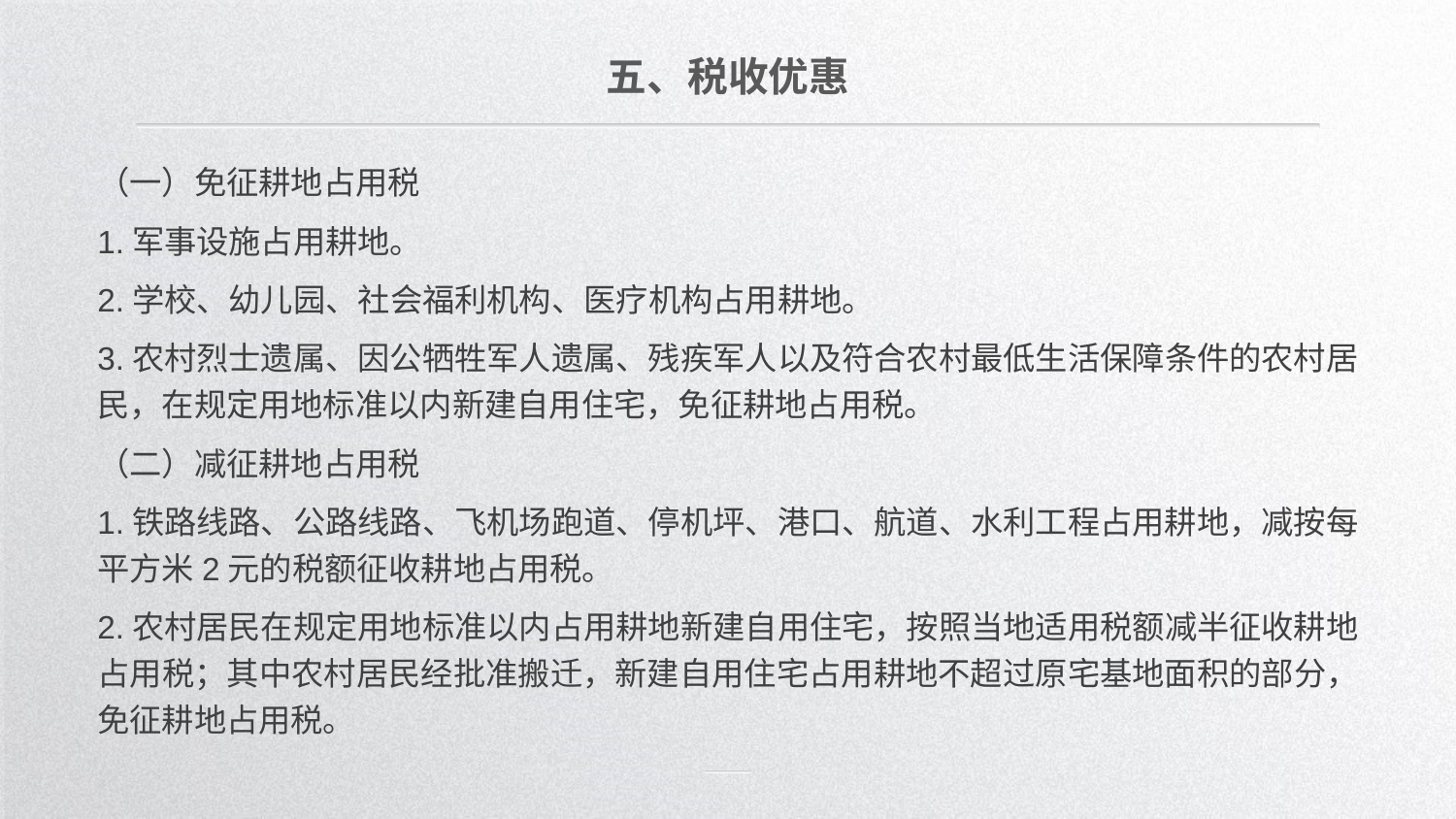

五、税收优惠
（一）免征耕地占用税
1.军事设施占用耕地。
2.学校、幼儿园、社会福利机构、医疗机构占用耕地。
3.农村烈士遗属、因公牺牲军人遗属、残疾军人以及符合农村最低生活保障条件的农村居民，在规定用地标准以内新建自用住宅，免征耕地占用税。
（二）减征耕地占用税
1.铁路线路、公路线路、飞机场跑道、停机坪、港口、航道、水利工程占用耕地，减按每平方米2元的税额征收耕地占用税。
2.农村居民在规定用地标准以内占用耕地新建自用住宅，按照当地适用税额减半征收耕地占用税；其中农村居民经批准搬迁，新建自用住宅占用耕地不超过原宅基地面积的部分，免征耕地占用税。